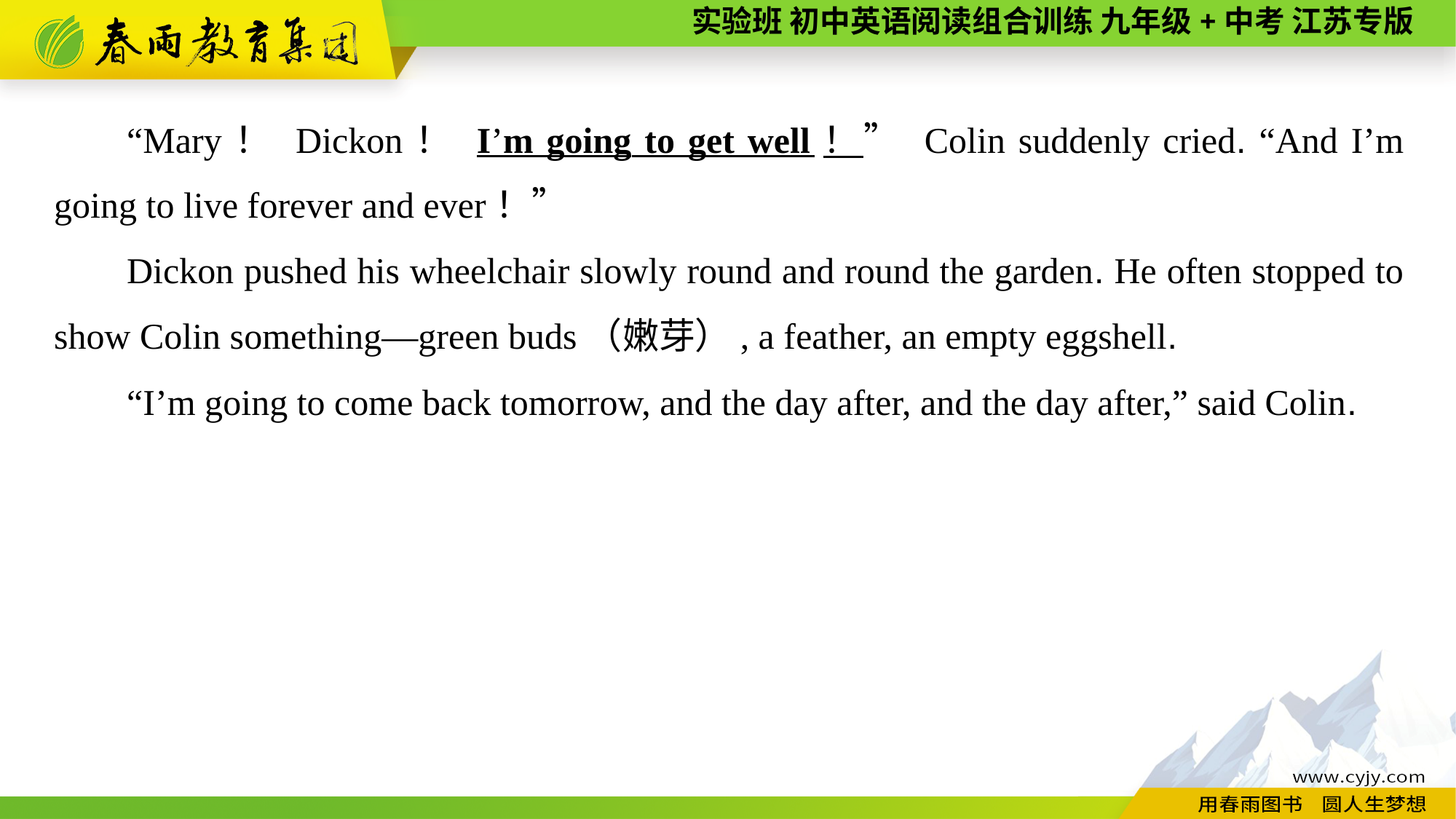

“Mary！ Dickon！ I’m going to get well！” Colin suddenly cried. “And I’m going to live forever and ever！”
Dickon pushed his wheelchair slowly round and round the garden. He often stopped to show Colin something—green buds（嫩芽）, a feather, an empty eggshell.
“I’m going to come back tomorrow, and the day after, and the day after,” said Colin.